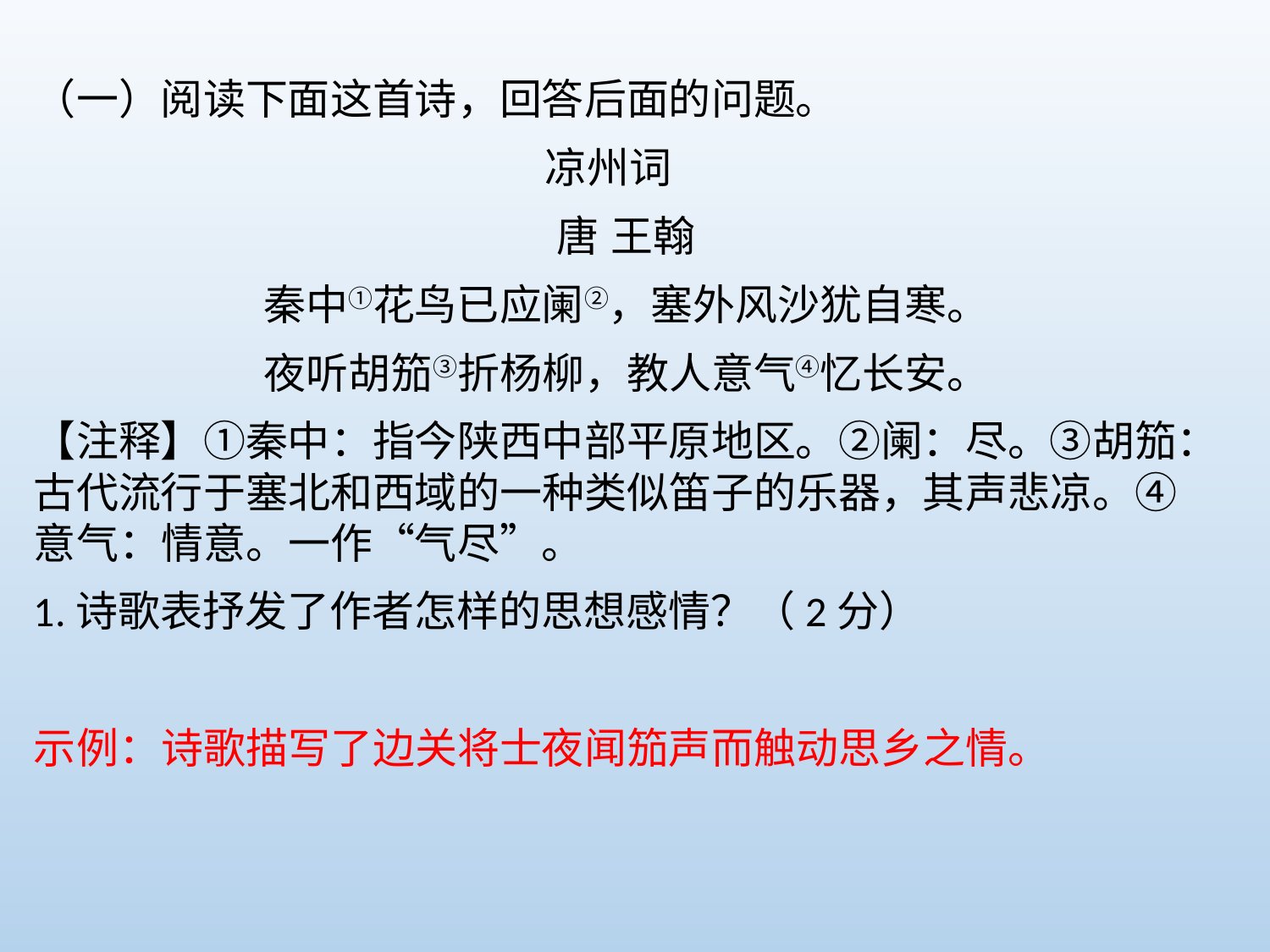

（一）阅读下面这首诗，回答后面的问题。
凉州词
唐 王翰
秦中①花鸟已应阑②，塞外风沙犹自寒。
夜听胡笳③折杨柳，教人意气④忆长安。
【注释】①秦中：指今陕西中部平原地区。②阑：尽。③胡笳：古代流行于塞北和西域的一种类似笛子的乐器，其声悲凉。④意气：情意。一作“气尽”。
1.诗歌表抒发了作者怎样的思想感情？（2分）

示例：诗歌描写了边关将士夜闻笳声而触动思乡之情。